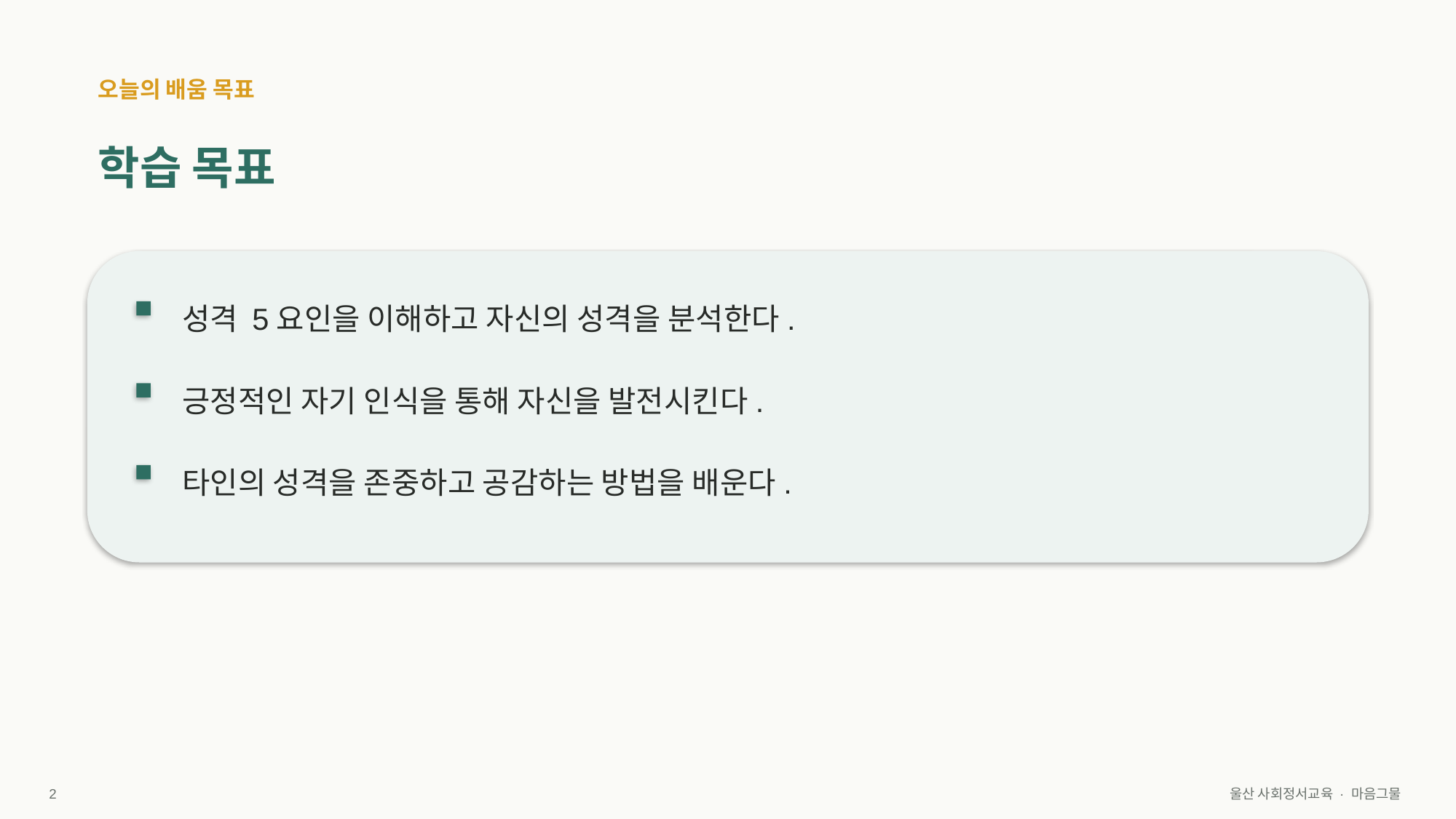

오늘의 배움 목표
학습 목표

성격 5요인을 이해하고 자신의 성격을 분석한다.

긍정적인 자기 인식을 통해 자신을 발전시킨다.

타인의 성격을 존중하고 공감하는 방법을 배운다.

2
울산 사회정서교육 · 마음그물